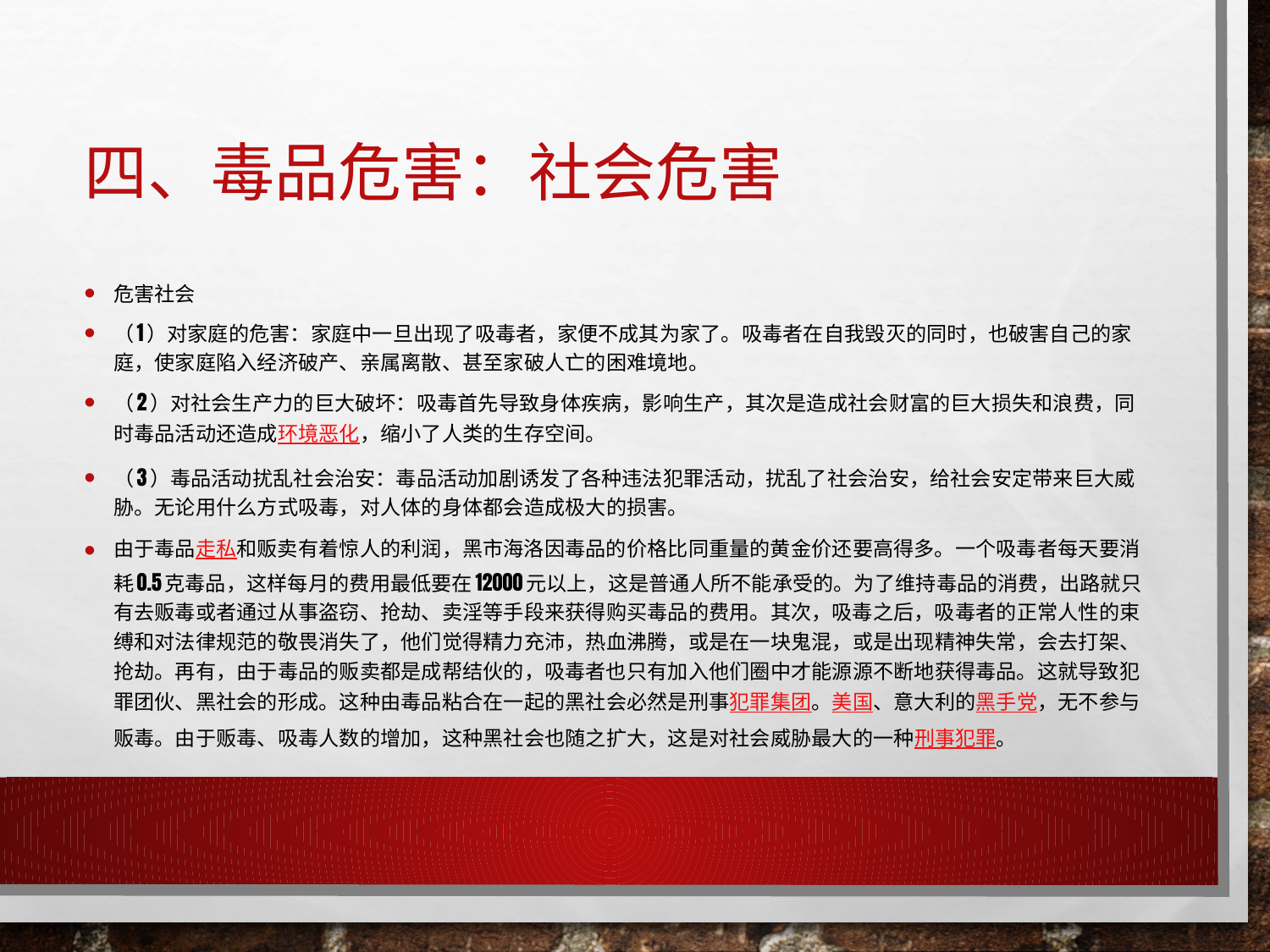

# 四、毒品危害：社会危害
危害社会
（1）对家庭的危害：家庭中一旦出现了吸毒者，家便不成其为家了。吸毒者在自我毁灭的同时，也破害自己的家庭，使家庭陷入经济破产、亲属离散、甚至家破人亡的困难境地。
（2）对社会生产力的巨大破坏：吸毒首先导致身体疾病，影响生产，其次是造成社会财富的巨大损失和浪费，同时毒品活动还造成环境恶化，缩小了人类的生存空间。
（3）毒品活动扰乱社会治安：毒品活动加剧诱发了各种违法犯罪活动，扰乱了社会治安，给社会安定带来巨大威胁。无论用什么方式吸毒，对人体的身体都会造成极大的损害。
由于毒品走私和贩卖有着惊人的利润，黑市海洛因毒品的价格比同重量的黄金价还要高得多。一个吸毒者每天要消耗0.5克毒品，这样每月的费用最低要在12000元以上，这是普通人所不能承受的。为了维持毒品的消费，出路就只有去贩毒或者通过从事盗窃、抢劫、卖淫等手段来获得购买毒品的费用。其次，吸毒之后，吸毒者的正常人性的束缚和对法律规范的敬畏消失了，他们觉得精力充沛，热血沸腾，或是在一块鬼混，或是出现精神失常，会去打架、抢劫。再有，由于毒品的贩卖都是成帮结伙的，吸毒者也只有加入他们圈中才能源源不断地获得毒品。这就导致犯罪团伙、黑社会的形成。这种由毒品粘合在一起的黑社会必然是刑事犯罪集团。美国、意大利的黑手党，无不参与贩毒。由于贩毒、吸毒人数的增加，这种黑社会也随之扩大，这是对社会威胁最大的一种刑事犯罪。